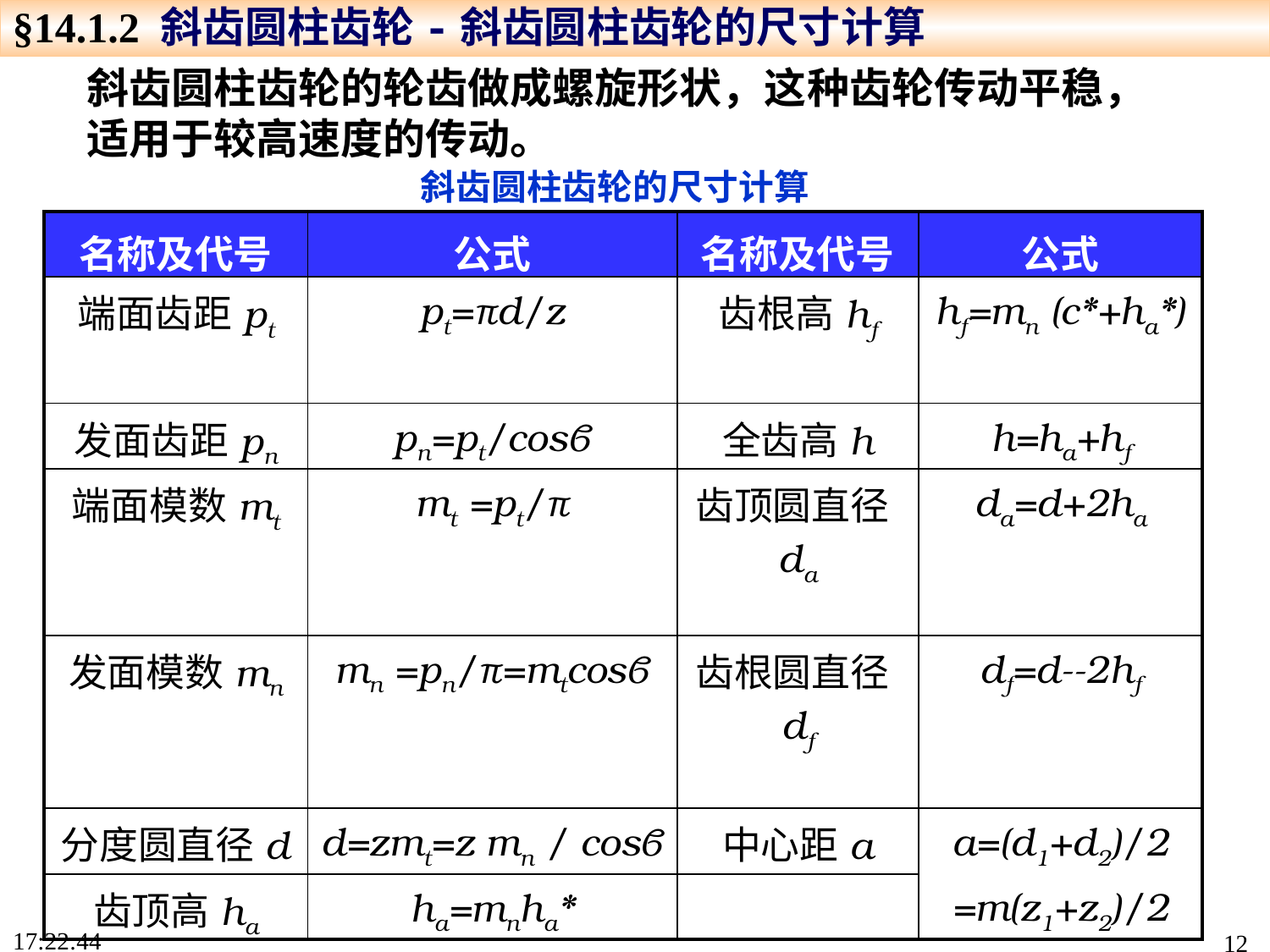

§14.1.2 斜齿圆柱齿轮-斜齿圆柱齿轮的尺寸计算
斜齿圆柱齿轮的轮齿做成螺旋形状，这种齿轮传动平稳，适用于较高速度的传动。
斜齿圆柱齿轮的尺寸计算
| 名称及代号 | 公式 | 名称及代号 | 公式 |
| --- | --- | --- | --- |
| 端面齿距pt | pt=πd/z | 齿根高hf | hf=mn (c\*+ha\*) |
| 发面齿距pn | pn=pt/cosβ | 全齿高h | h=ha+hf |
| 端面模数mt | mt =pt/π | 齿顶圆直径da | da=d+2ha |
| 发面模数mn | mn =pn/π=mtcosβ | 齿根圆直径df | df=d--2hf |
| 分度圆直径d | d=zmt=z mn / cosβ | 中心距a | a=(d1+d2)/2 =m(z1+z2)/2 |
| 齿顶高ha | ha=mnha\* |  |  |
17:22:44
12